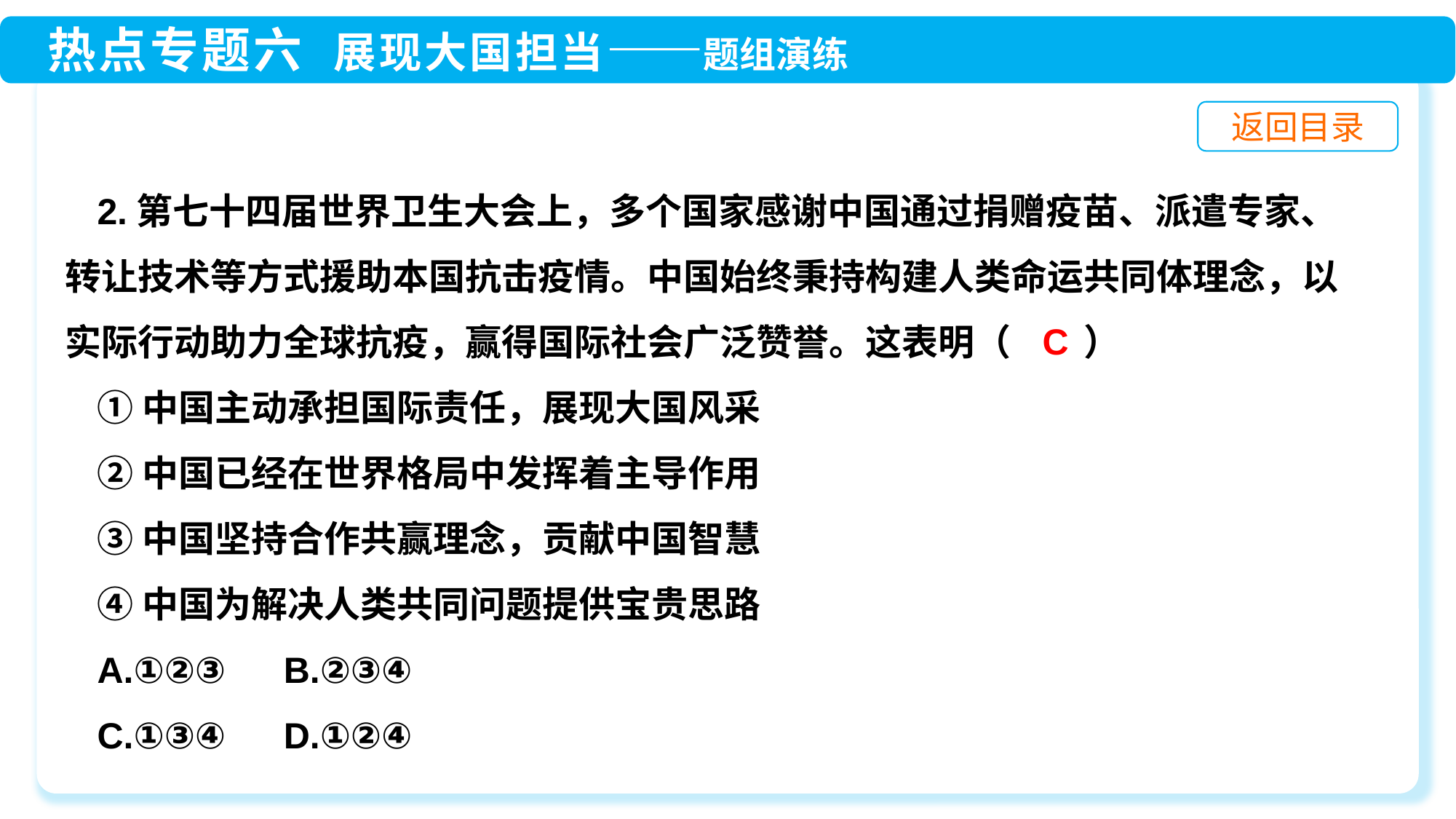

2.第七十四届世界卫生大会上，多个国家感谢中国通过捐赠疫苗、派遣专家、转让技术等方式援助本国抗击疫情。中国始终秉持构建人类命运共同体理念，以实际行动助力全球抗疫，赢得国际社会广泛赞誉。这表明（　　）
①中国主动承担国际责任，展现大国风采
②中国已经在世界格局中发挥着主导作用
③中国坚持合作共赢理念，贡献中国智慧
④中国为解决人类共同问题提供宝贵思路
A.①②③	B.②③④
C.①③④	D.①②④
C